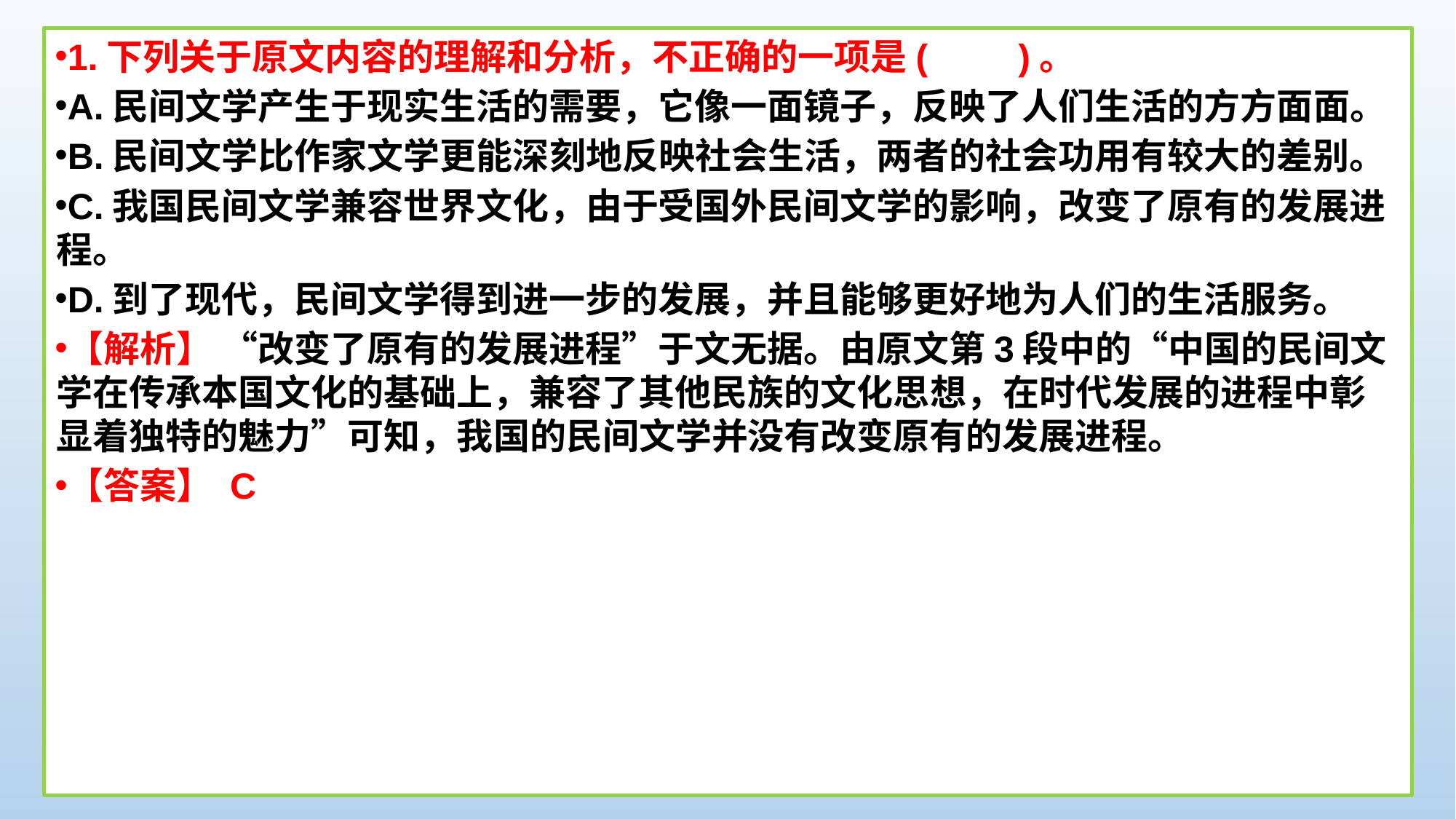

1.下列关于原文内容的理解和分析，不正确的一项是(　　)。
A.民间文学产生于现实生活的需要，它像一面镜子，反映了人们生活的方方面面。
B.民间文学比作家文学更能深刻地反映社会生活，两者的社会功用有较大的差别。
C.我国民间文学兼容世界文化，由于受国外民间文学的影响，改变了原有的发展进程。
D.到了现代，民间文学得到进一步的发展，并且能够更好地为人们的生活服务。
【解析】 “改变了原有的发展进程”于文无据。由原文第3段中的“中国的民间文学在传承本国文化的基础上，兼容了其他民族的文化思想，在时代发展的进程中彰显着独特的魅力”可知，我国的民间文学并没有改变原有的发展进程。
【答案】 C